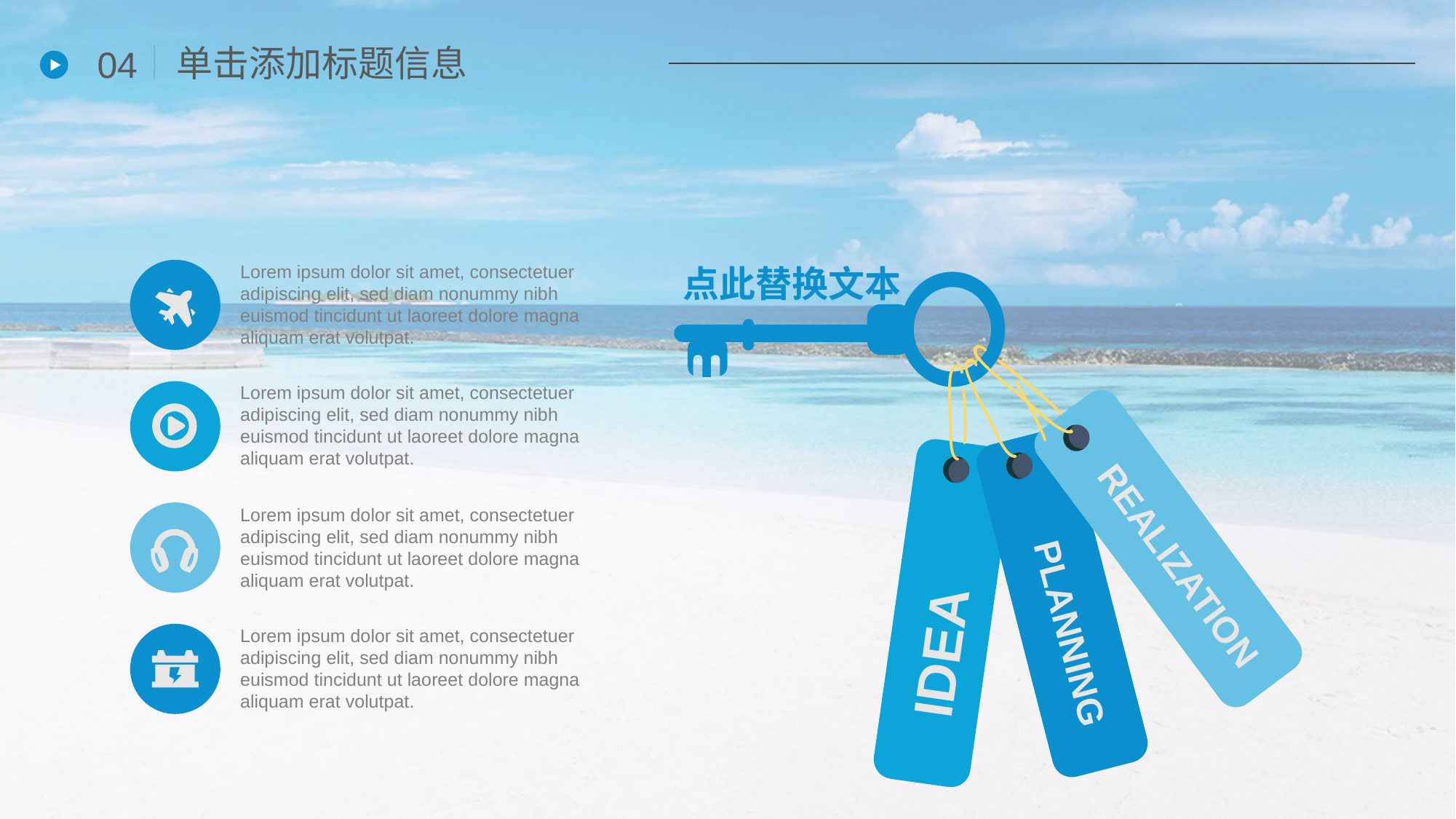

单击添加标题信息
04

Lorem ipsum dolor sit amet, consectetuer adipiscing elit, sed diam nonummy nibh euismod tincidunt ut laoreet dolore magna aliquam erat volutpat.
点此替换文本

REALIZATION
PLANNING
IDEA

Lorem ipsum dolor sit amet, consectetuer adipiscing elit, sed diam nonummy nibh euismod tincidunt ut laoreet dolore magna aliquam erat volutpat.

Lorem ipsum dolor sit amet, consectetuer adipiscing elit, sed diam nonummy nibh euismod tincidunt ut laoreet dolore magna aliquam erat volutpat.

Lorem ipsum dolor sit amet, consectetuer adipiscing elit, sed diam nonummy nibh euismod tincidunt ut laoreet dolore magna aliquam erat volutpat.